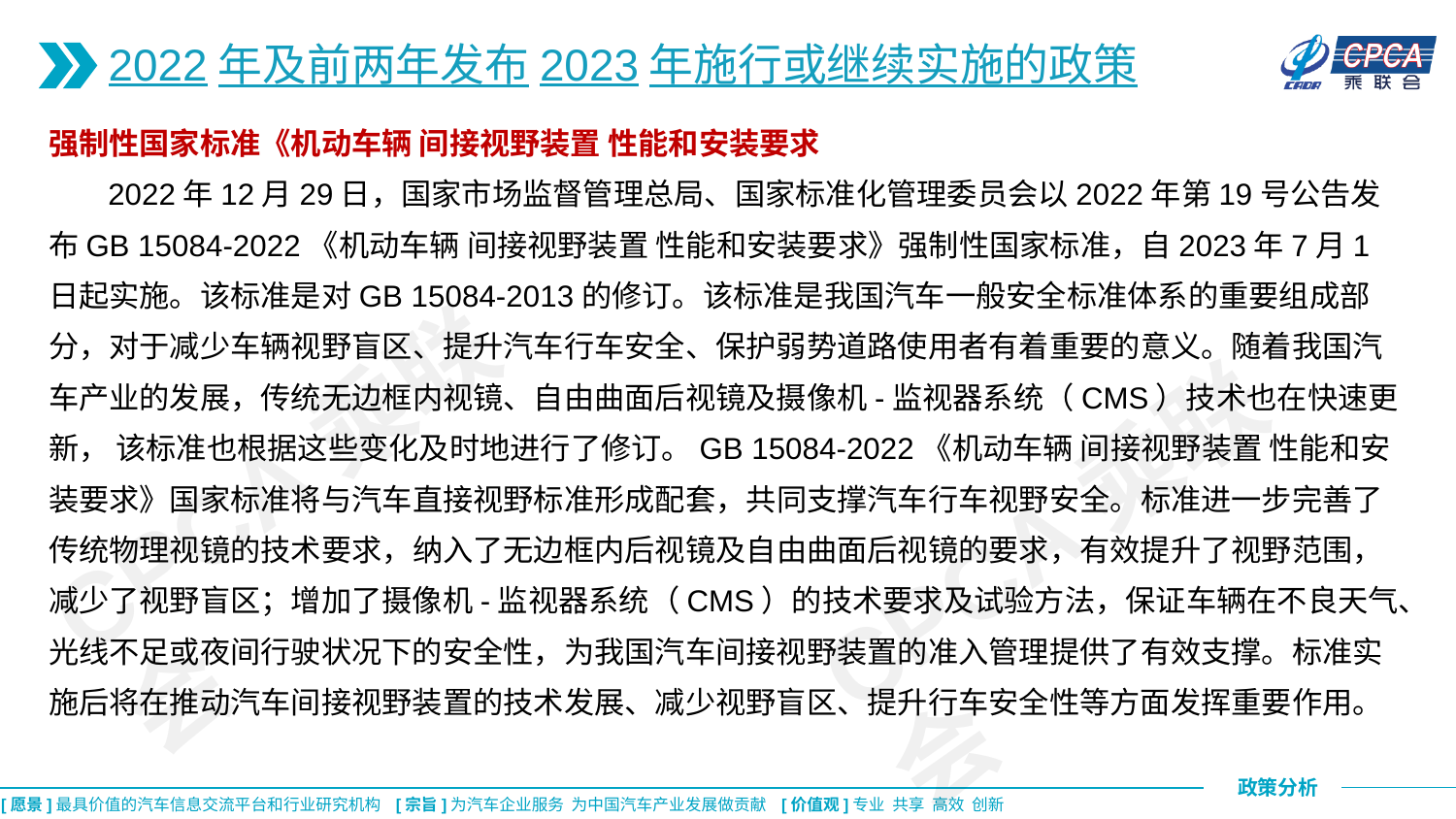

2022年及前两年发布2023年施行或继续实施的政策
强制性国家标准《机动车辆 间接视野装置 性能和安装要求
       2022年12月29日，国家市场监督管理总局、国家标准化管理委员会以2022年第19号公告发布GB 15084-2022《机动车辆 间接视野装置 性能和安装要求》强制性国家标准，自2023年7月1日起实施。该标准是对GB 15084-2013的修订。该标准是我国汽车一般安全标准体系的重要组成部分，对于减少车辆视野盲区、提升汽车行车安全、保护弱势道路使用者有着重要的意义。随着我国汽车产业的发展，传统无边框内视镜、自由曲面后视镜及摄像机-监视器系统（CMS）技术也在快速更新， 该标准也根据这些变化及时地进行了修订。GB 15084-2022《机动车辆 间接视野装置 性能和安装要求》国家标准将与汽车直接视野标准形成配套，共同支撑汽车行车视野安全。标准进一步完善了传统物理视镜的技术要求，纳入了无边框内后视镜及自由曲面后视镜的要求，有效提升了视野范围，减少了视野盲区；增加了摄像机-监视器系统（CMS）的技术要求及试验方法，保证车辆在不良天气、光线不足或夜间行驶状况下的安全性，为我国汽车间接视野装置的准入管理提供了有效支撑。标准实施后将在推动汽车间接视野装置的技术发展、减少视野盲区、提升行车安全性等方面发挥重要作用。
CPCA乘联会
CPCA乘联会